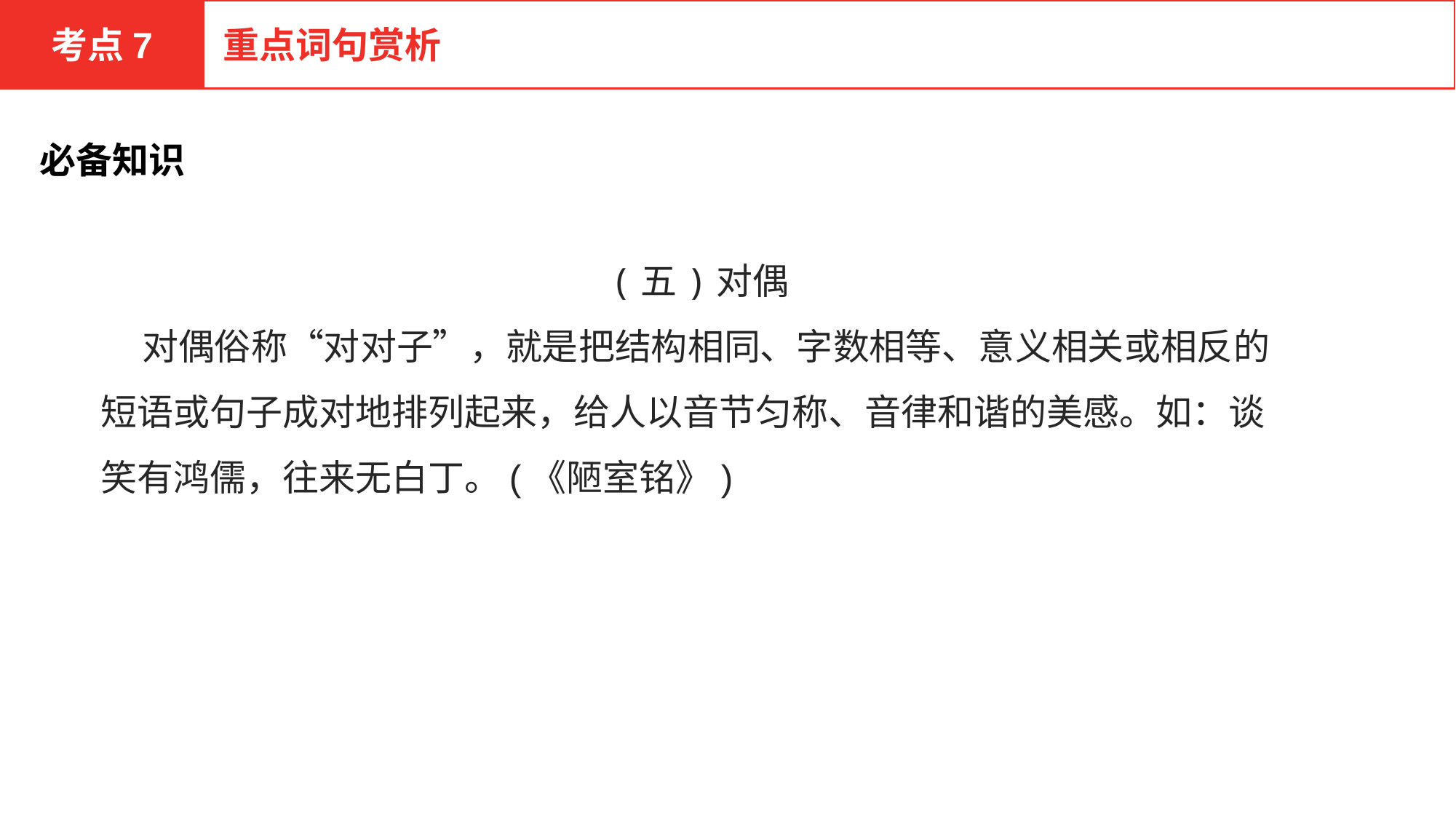

考点7
重点词句赏析
必备知识

(五)对偶
    对偶俗称“对对子”，就是把结构相同、字数相等、意义相关或相反的短语或句子成对地排列起来，给人以音节匀称、音律和谐的美感。如：谈笑有鸿儒，往来无白丁。(《陋室铭》)